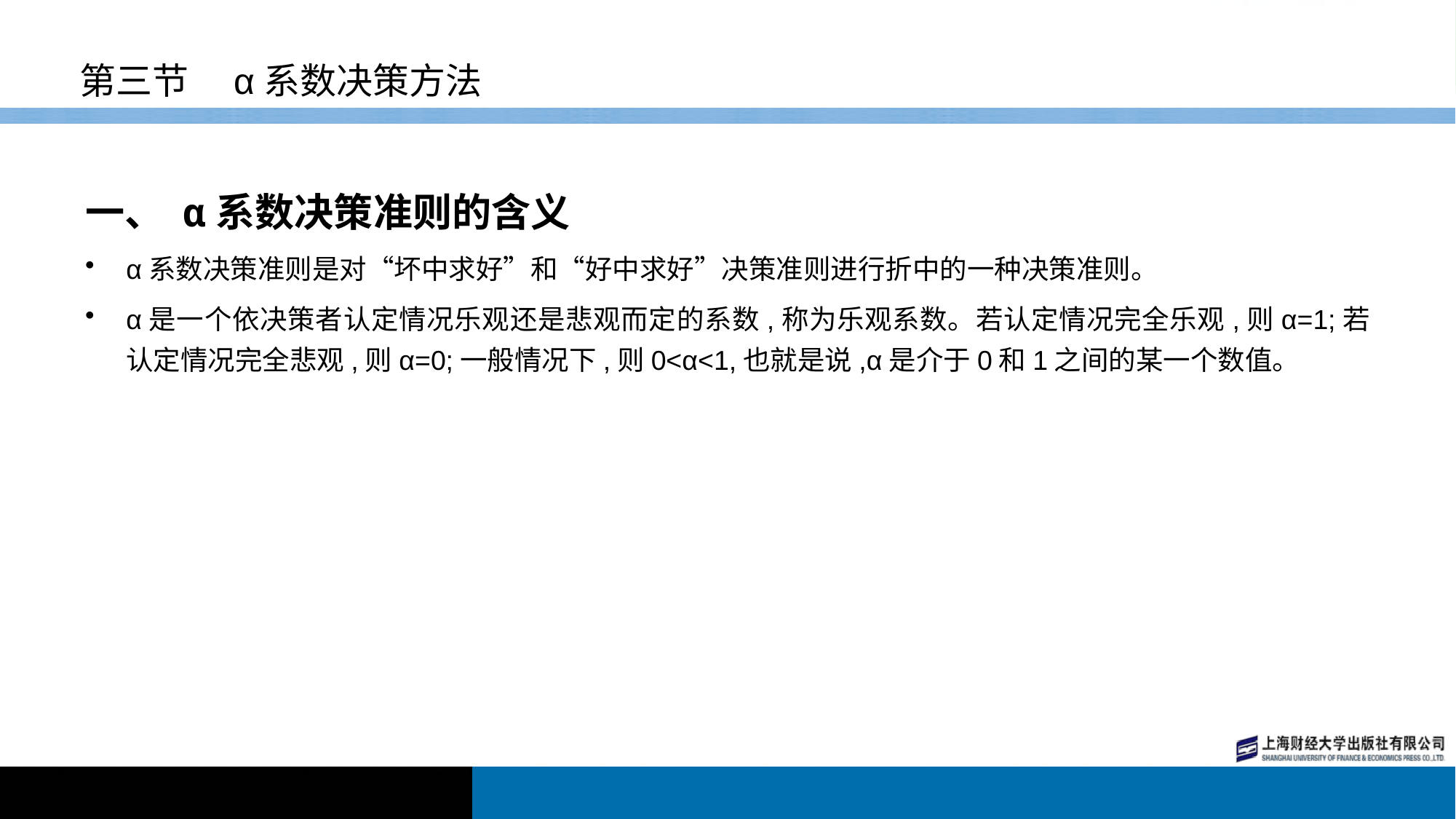

# 第三节　α系数决策方法
一、 α系数决策准则的含义
α系数决策准则是对“坏中求好”和“好中求好”决策准则进行折中的一种决策准则。
α是一个依决策者认定情况乐观还是悲观而定的系数,称为乐观系数。若认定情况完全乐观,则α=1;若认定情况完全悲观,则α=0;一般情况下,则0<α<1,也就是说,α是介于0和1之间的某一个数值。
7